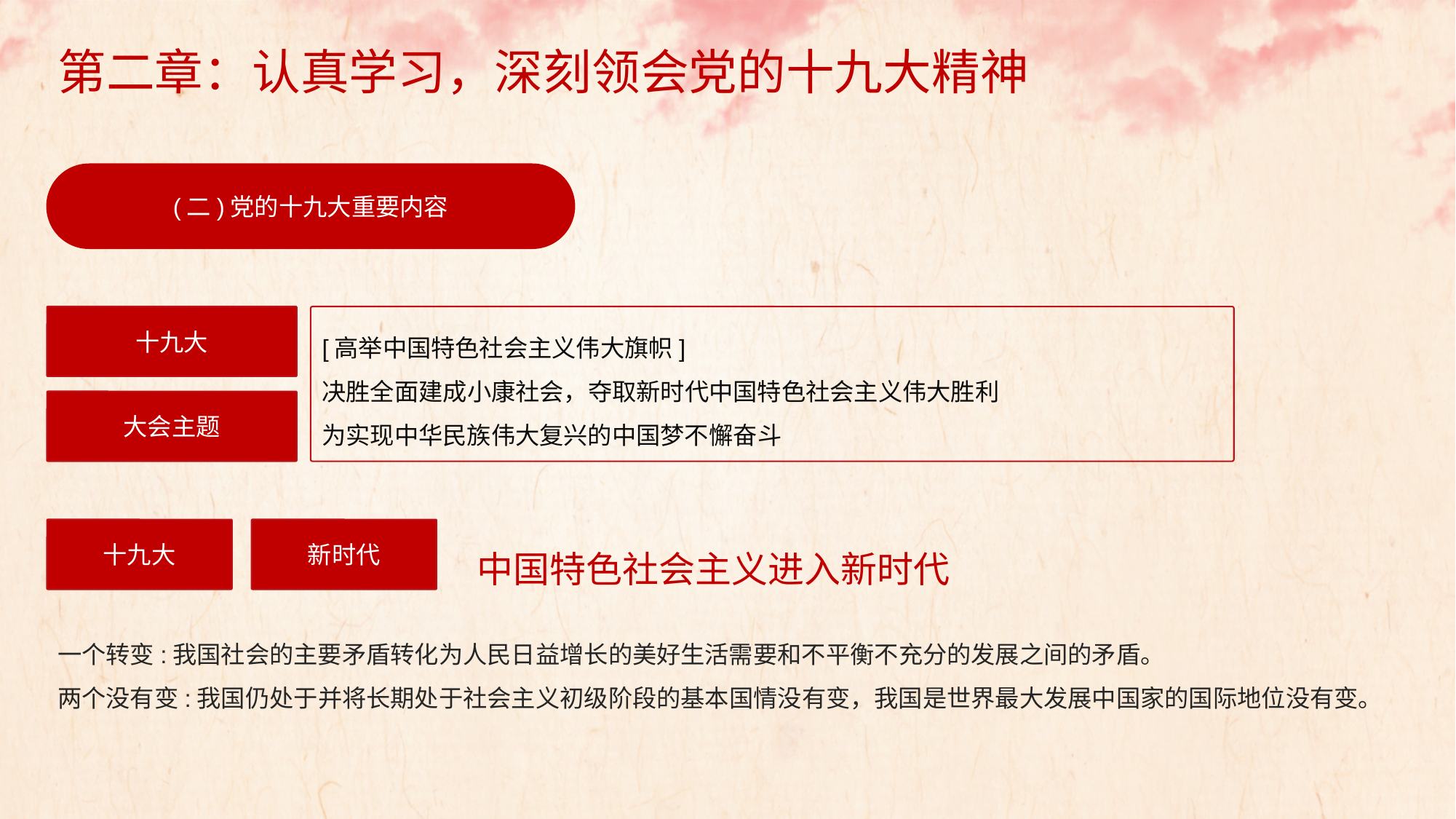

第二章：认真学习，深刻领会党的十九大精神
(二)党的十九大重要内容
十九大
[高举中国特色社会主义伟大旗帜]
决胜全面建成小康社会，夺取新时代中国特色社会主义伟大胜利
为实现中华民族伟大复兴的中国梦不懈奋斗
大会主题
中国特色社会主义进入新时代
十九大
新时代
一个转变:我国社会的主要矛盾转化为人民日益增长的美好生活需要和不平衡不充分的发展之间的矛盾。
两个没有变:我国仍处于并将长期处于社会主义初级阶段的基本国情没有变，我国是世界最大发展中国家的国际地位没有变。